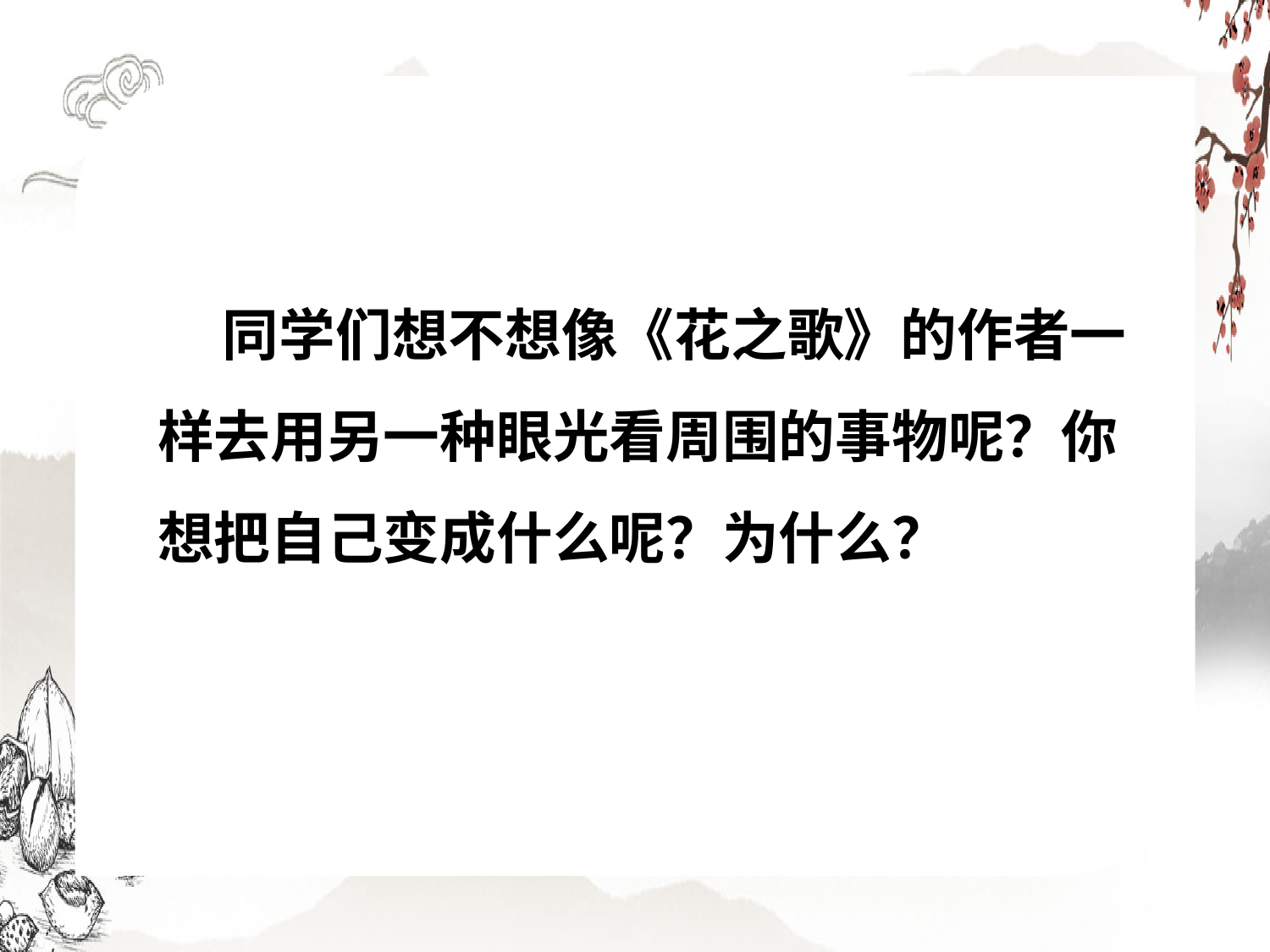

同学们想不想像《花之歌》的作者一样去用另一种眼光看周围的事物呢？你想把自己变成什么呢？为什么？